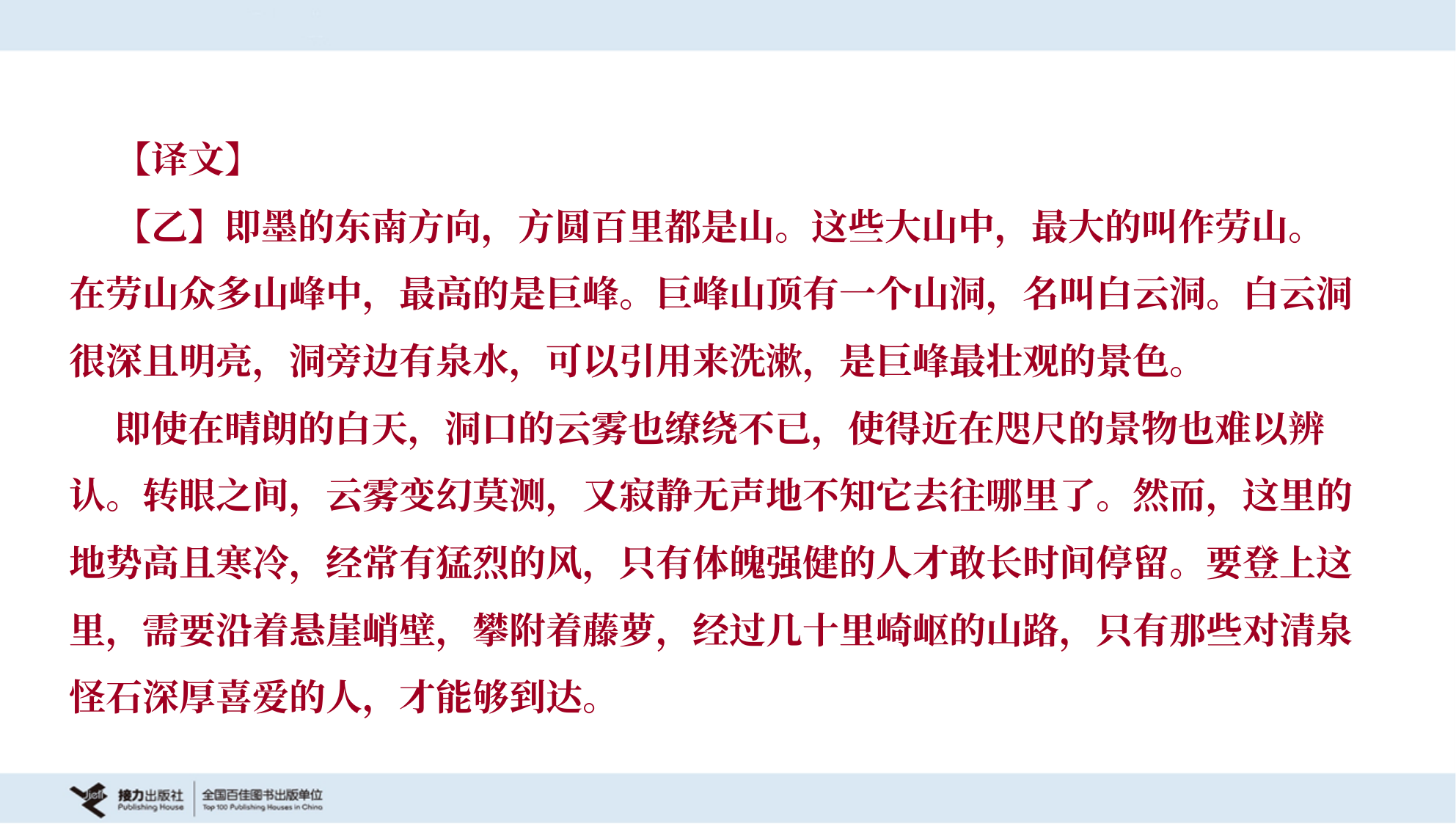

【译文】
    【乙】即墨的东南方向，方圆百里都是山。这些大山中，最大的叫作劳山。
在劳山众多山峰中，最高的是巨峰。巨峰山顶有一个山洞，名叫白云洞。白云洞
很深且明亮，洞旁边有泉水，可以引用来洗漱，是巨峰最壮观的景色。
    即使在晴朗的白天，洞口的云雾也缭绕不已，使得近在咫尺的景物也难以辨
认。转眼之间，云雾变幻莫测，又寂静无声地不知它去往哪里了。然而，这里的
地势高且寒冷，经常有猛烈的风，只有体魄强健的人才敢长时间停留。要登上这
里，需要沿着悬崖峭壁，攀附着藤萝，经过几十里崎岖的山路，只有那些对清泉
怪石深厚喜爱的人，才能够到达。